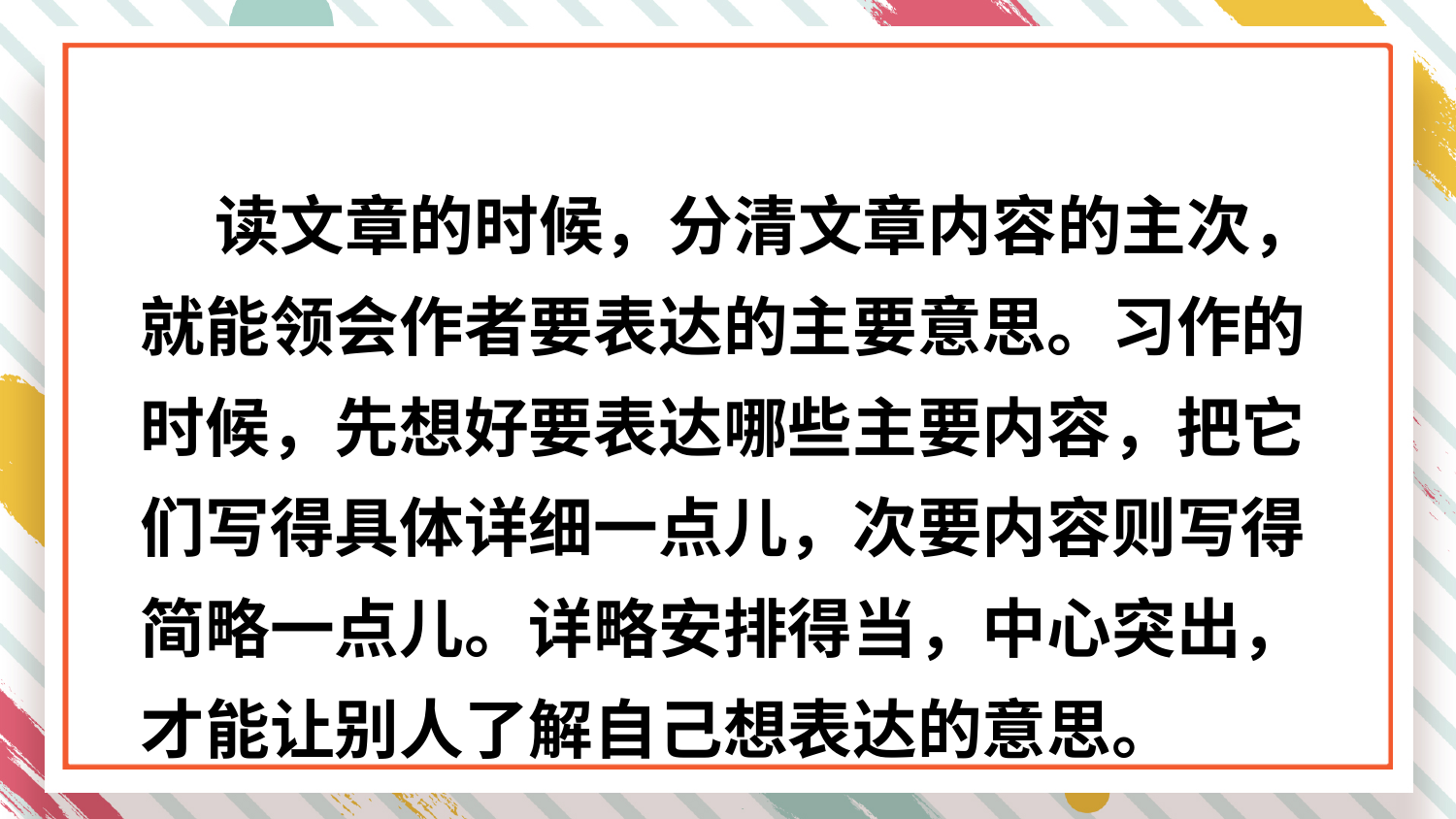

读文章的时候，分清文章内容的主次，就能领会作者要表达的主要意思。习作的时候，先想好要表达哪些主要内容，把它们写得具体详细一点儿，次要内容则写得简略一点儿。详略安排得当，中心突出，才能让别人了解自己想表达的意思。